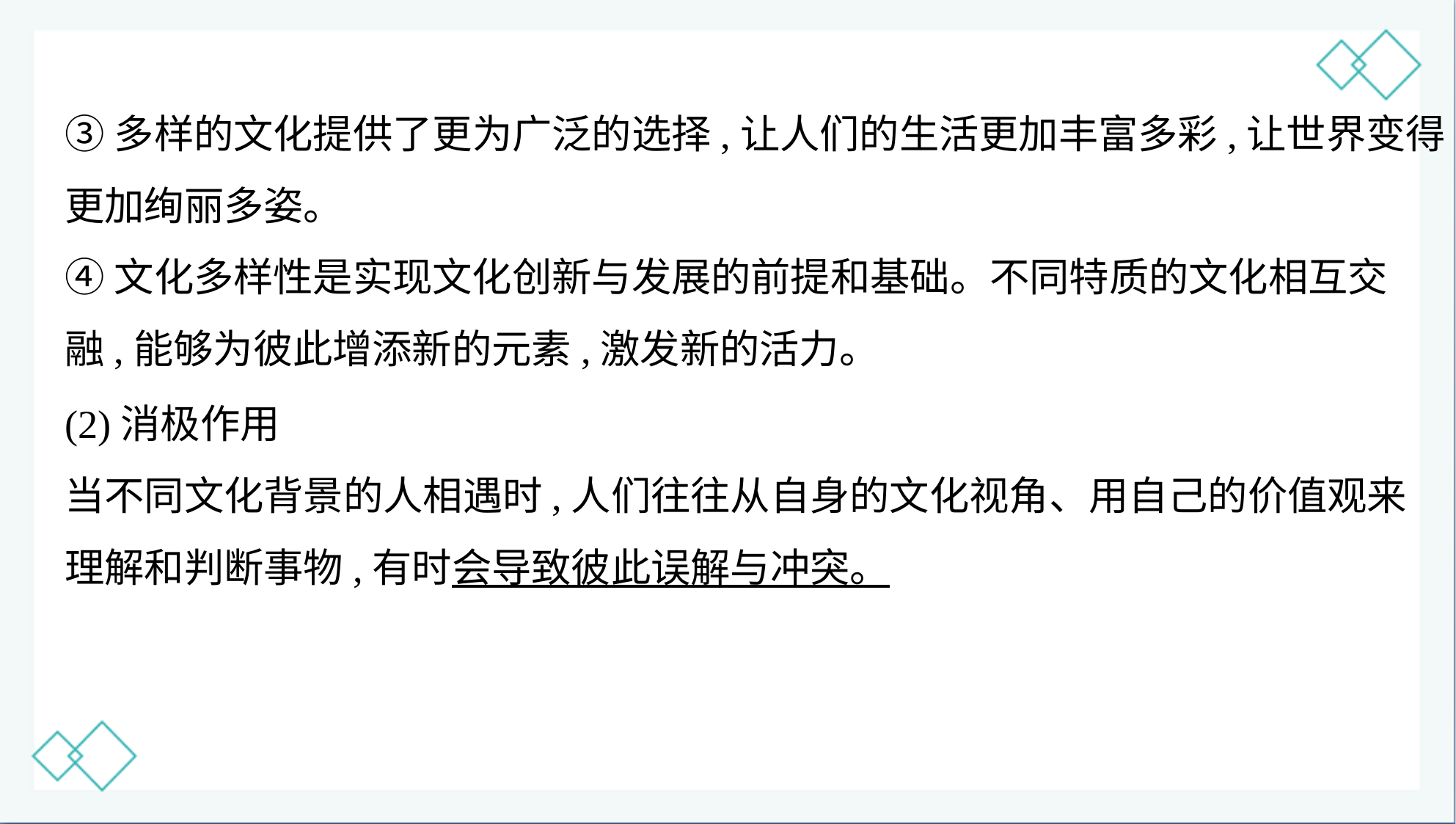

③多样的文化提供了更为广泛的选择,让人们的生活更加丰富多彩,让世界变得
更加绚丽多姿。
④文化多样性是实现文化创新与发展的前提和基础。不同特质的文化相互交
融,能够为彼此增添新的元素,激发新的活力。
(2)消极作用
当不同文化背景的人相遇时,人们往往从自身的文化视角、用自己的价值观来
理解和判断事物,有时会导致彼此误解与冲突。